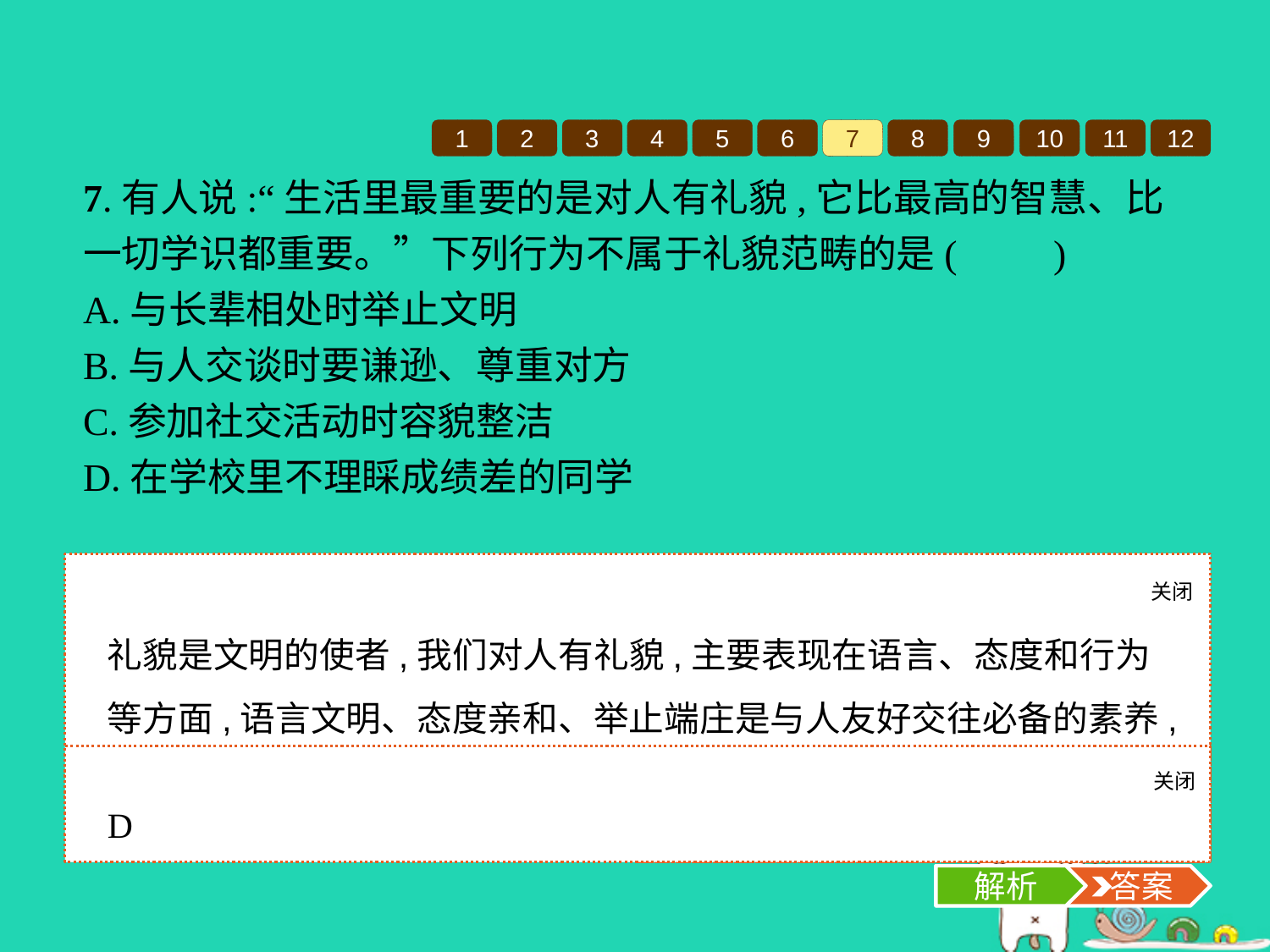

1
2
3
4
5
6
7
8
9
10
11
12
7.有人说:“生活里最重要的是对人有礼貌,它比最高的智慧、比一切学识都重要。”下列行为不属于礼貌范畴的是(　　)
A.与长辈相处时举止文明
B.与人交谈时要谦逊、尊重对方
C.参加社交活动时容貌整洁
D.在学校里不理睬成绩差的同学

关闭
解析

礼貌是文明的使者,我们对人有礼貌,主要表现在语言、态度和行为等方面,语言文明、态度亲和、举止端庄是与人友好交往必备的素养,A、B、C三项是有礼貌的表现,D项是不礼貌的表现。故选D项。

关闭
解析
  答案

D
解析
  答案